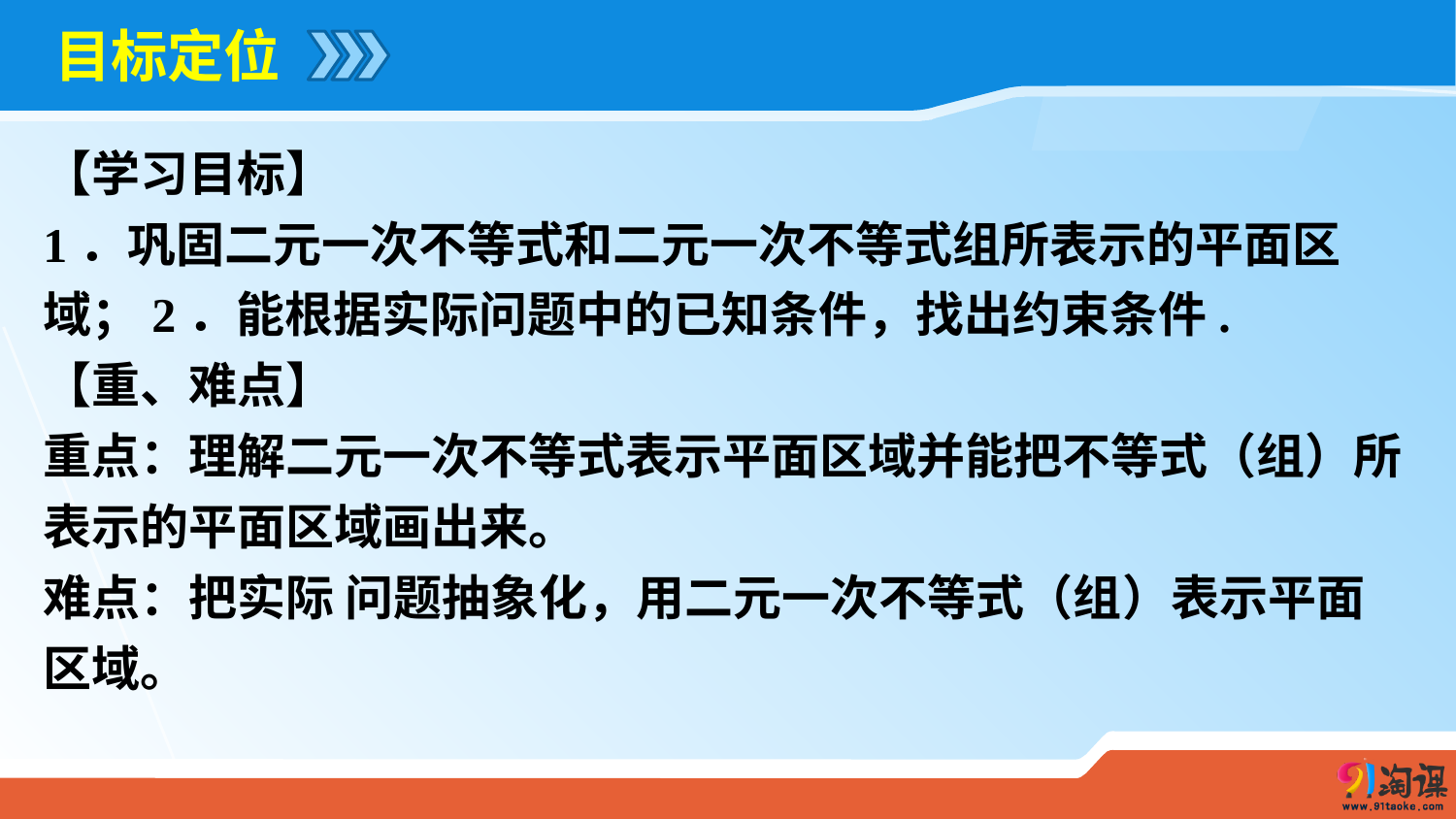

目标定位
【学习目标】
1．巩固二元一次不等式和二元一次不等式组所表示的平面区域；2．能根据实际问题中的已知条件，找出约束条件.
【重、难点】
重点：理解二元一次不等式表示平面区域并能把不等式（组）所表示的平面区域画出来。
难点：把实际 问题抽象化，用二元一次不等式（组）表示平面区域。